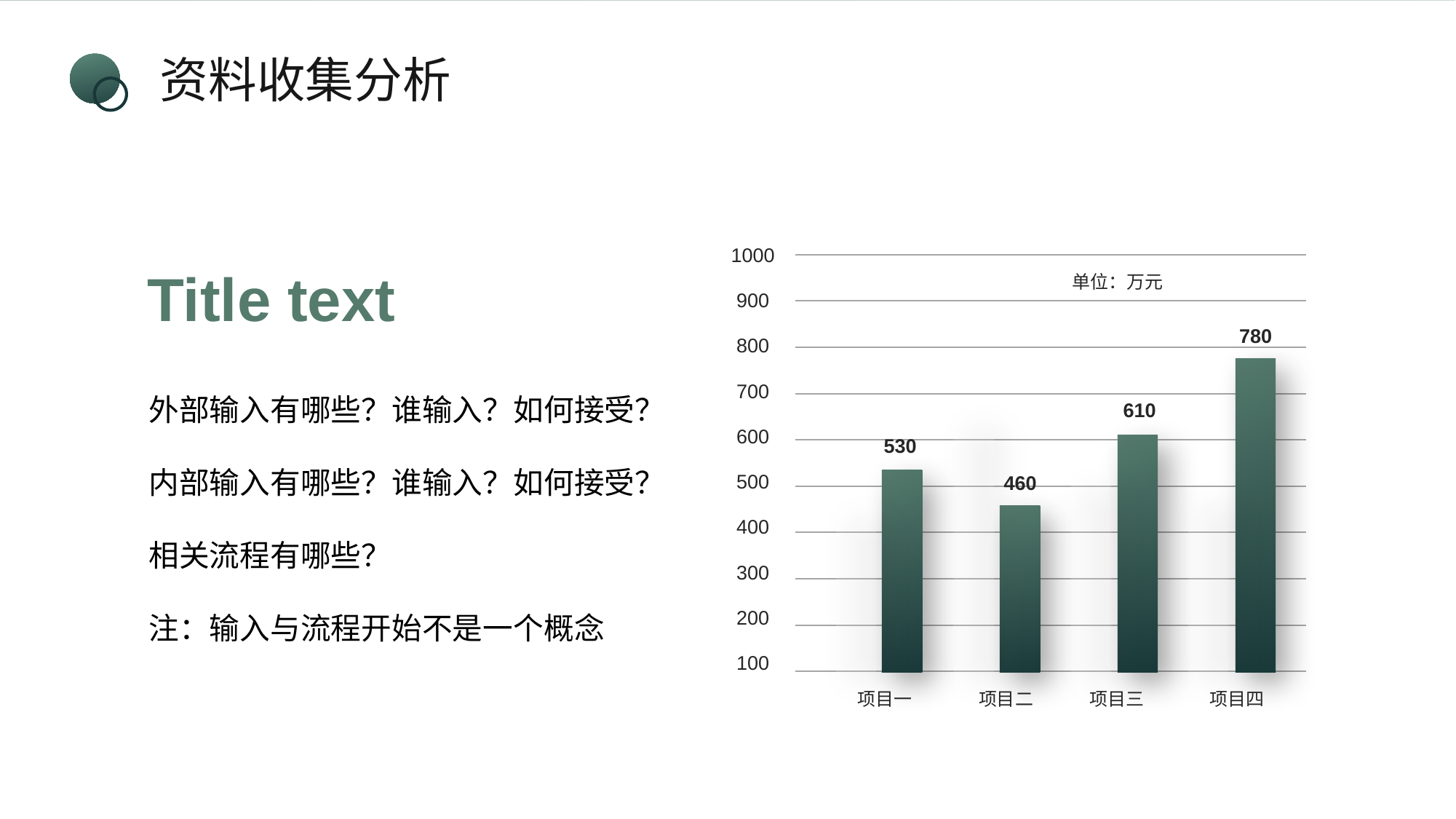

资料收集分析

1000
900
800
700
600
500
400
300
200
100
单位：万元
780

610

530

460

项目一
项目二
项目三
项目四
Title text
外部输入有哪些？谁输入？如何接受？
内部输入有哪些？谁输入？如何接受？
相关流程有哪些？
注：输入与流程开始不是一个概念